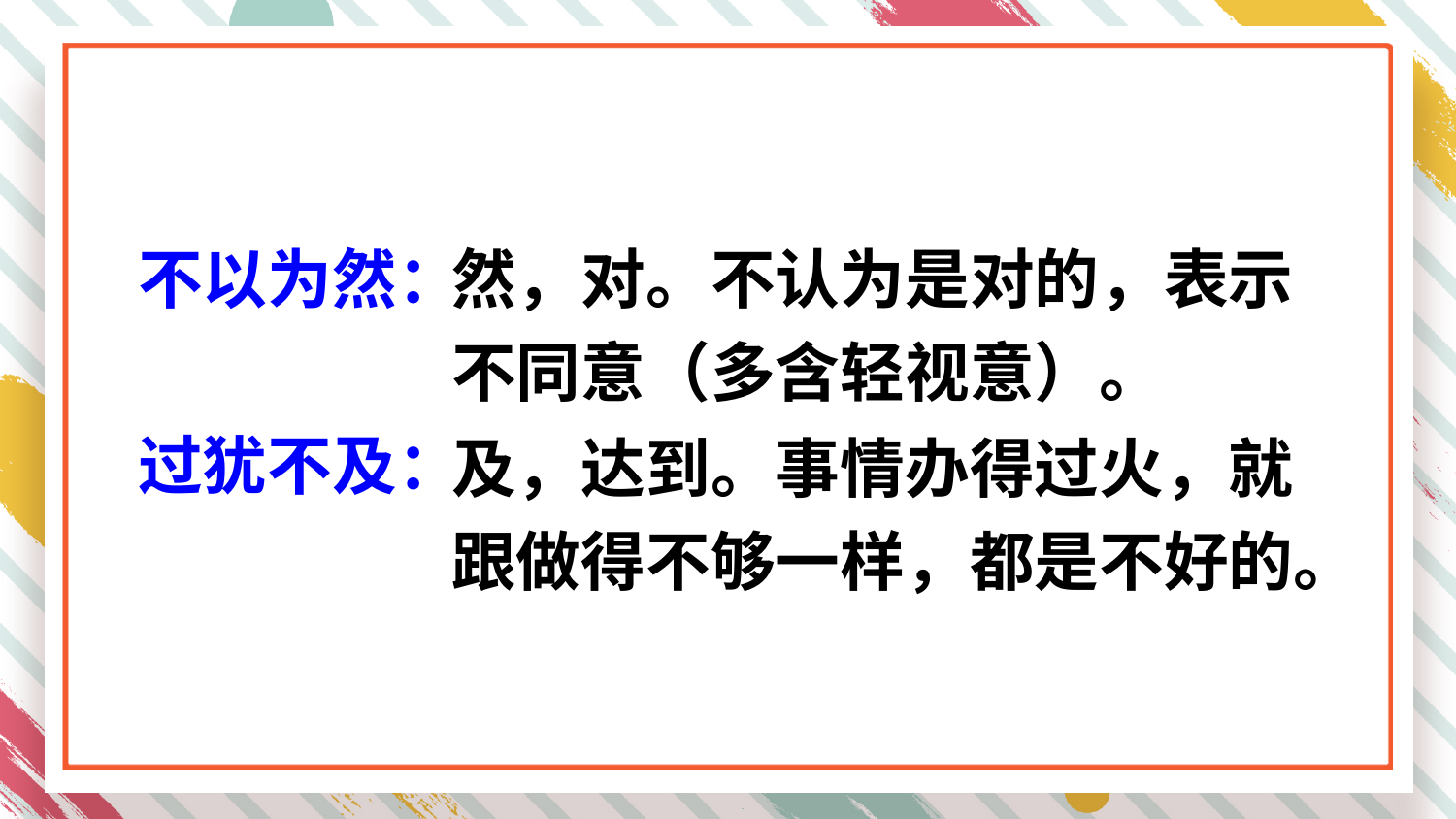

不以为然：

过犹不及：
然，对。不认为是对的，表示不同意（多含轻视意）。
及，达到。事情办得过火，就跟做得不够一样，都是不好的。